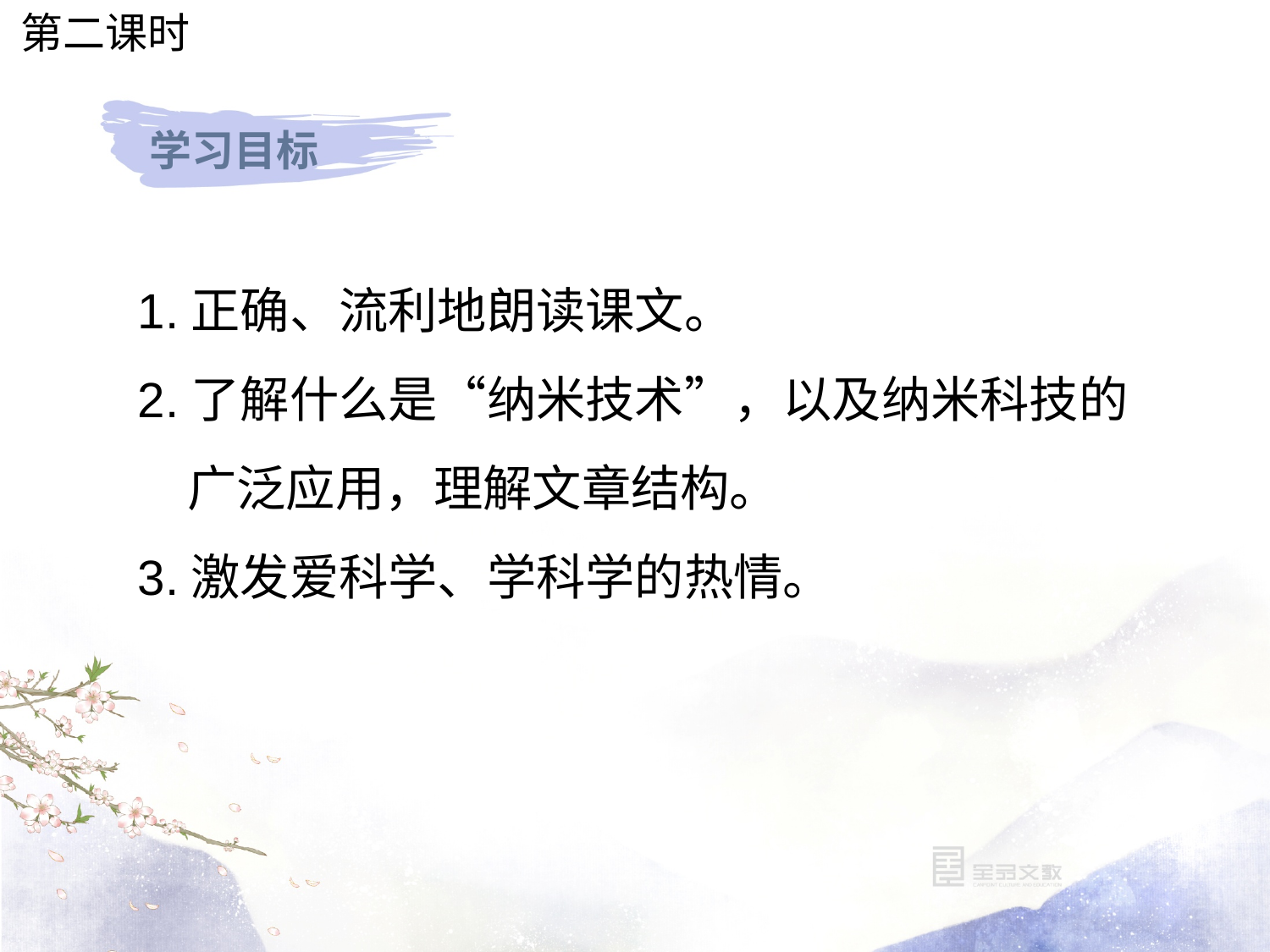

第二课时
1.正确、流利地朗读课文。
2.了解什么是“纳米技术”，以及纳米科技的广泛应用，理解文章结构。
3.激发爱科学、学科学的热情。